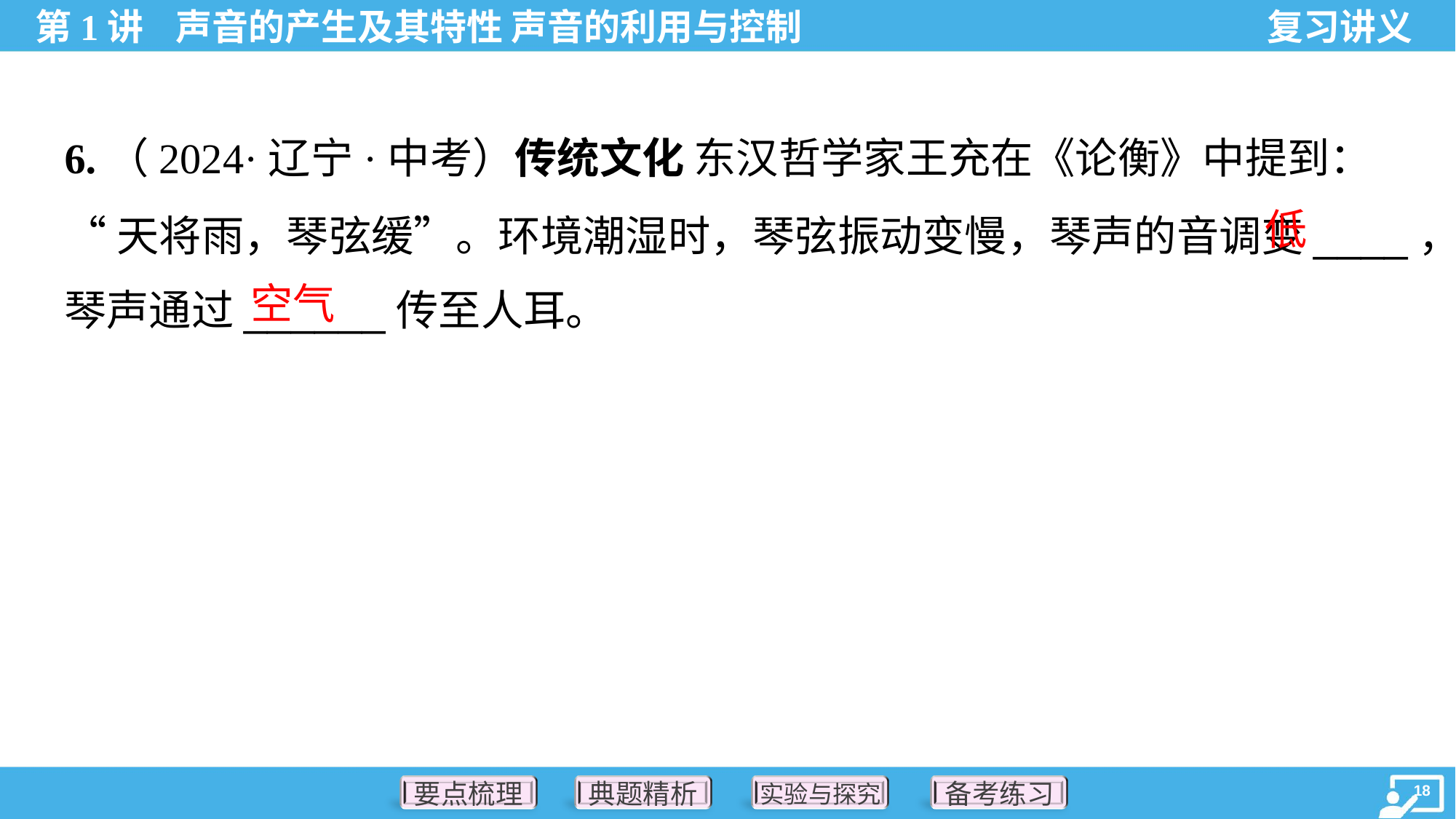

6.（2024·辽宁·中考）传统文化 东汉哲学家王充在《论衡》中提到：
“天将雨，琴弦缓”。环境潮湿时，琴弦振动变慢，琴声的音调变____，
琴声通过______传至人耳。
低
空气